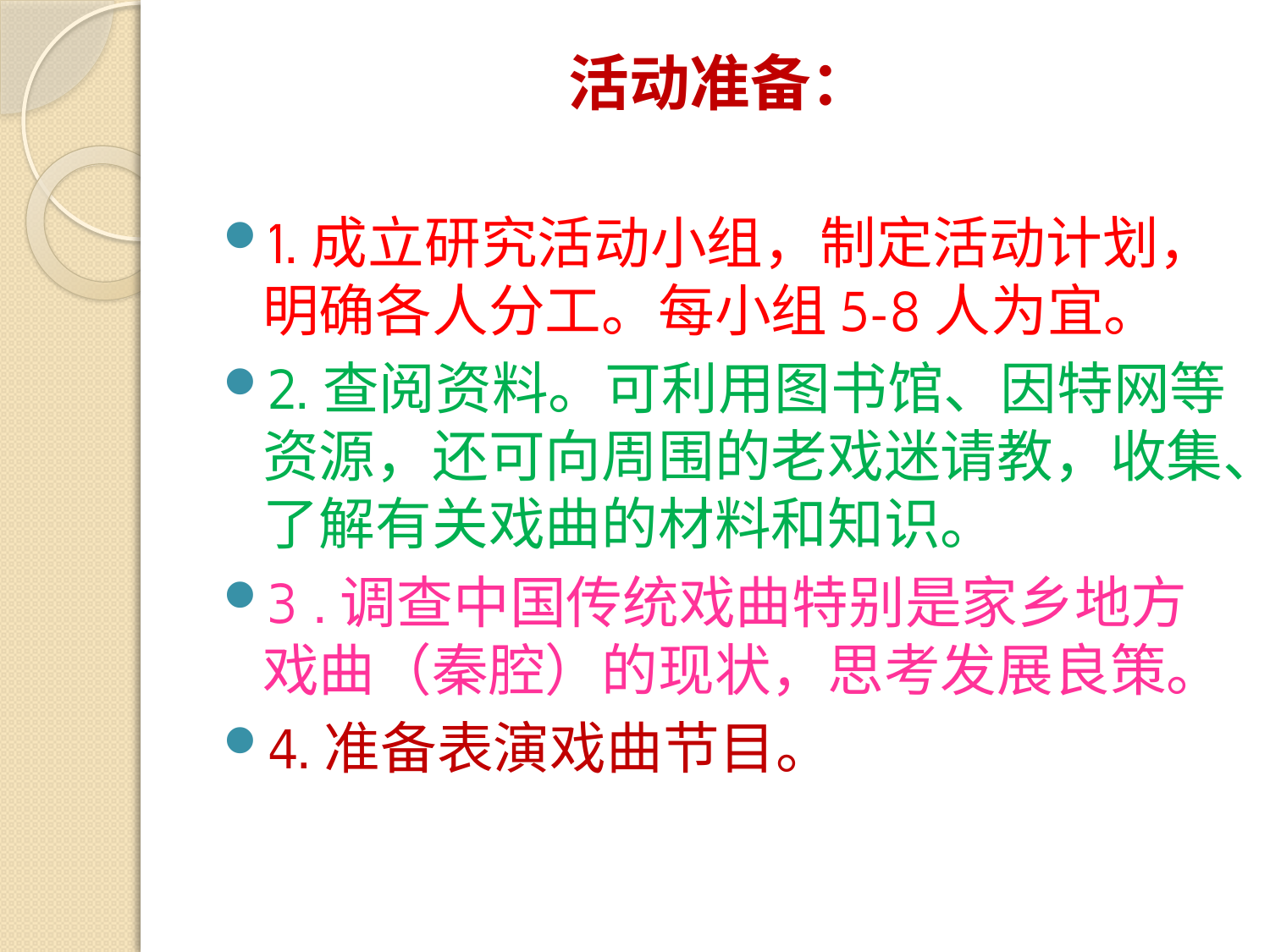

# 活动准备：
1.成立研究活动小组，制定活动计划，明确各人分工。每小组5-8人为宜。
2.查阅资料。可利用图书馆、因特网等资源，还可向周围的老戏迷请教，收集、了解有关戏曲的材料和知识。
3 .调查中国传统戏曲特别是家乡地方戏曲（秦腔）的现状，思考发展良策。
4.准备表演戏曲节目。